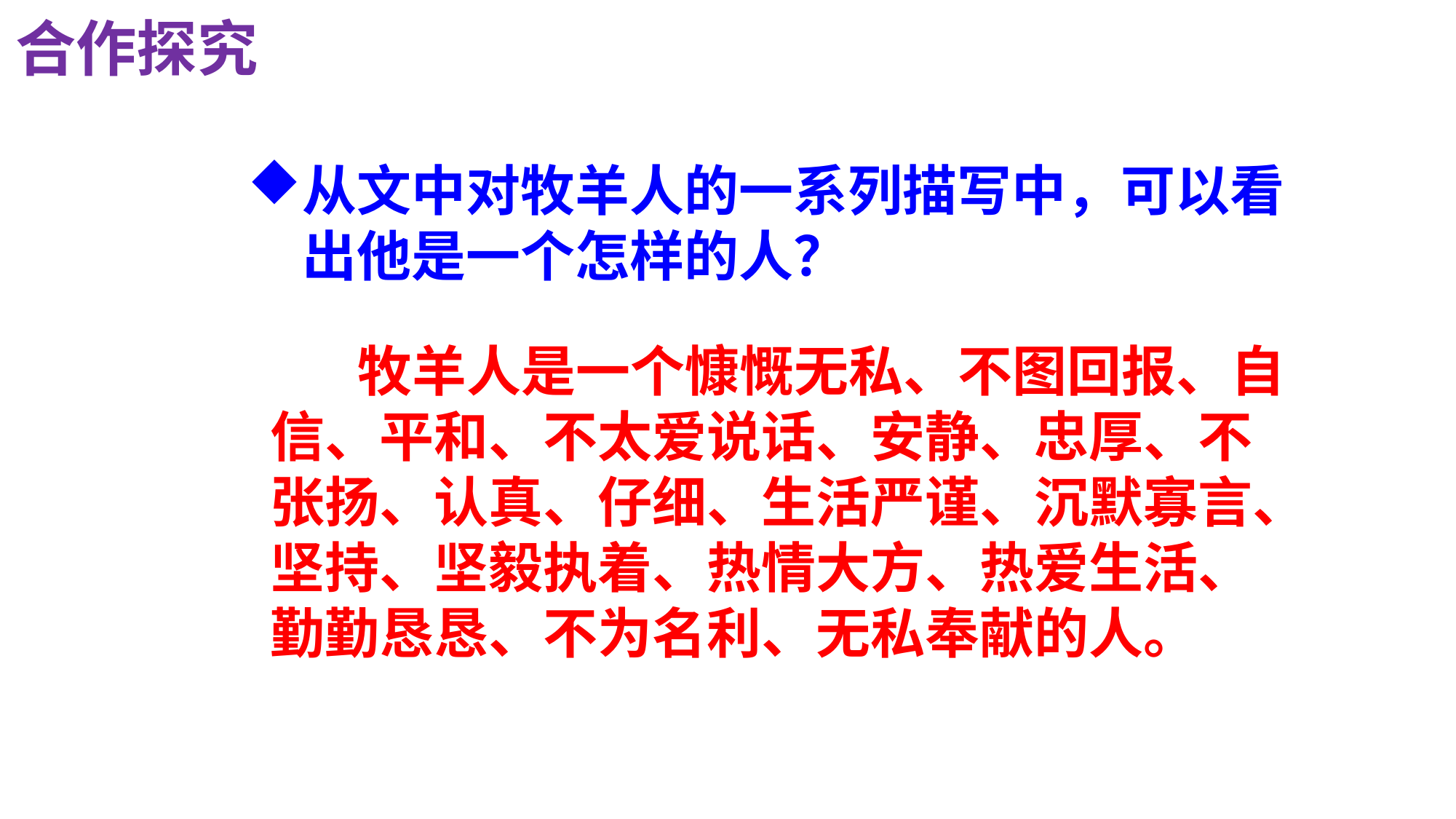

合作探究
从文中对牧羊人的一系列描写中，可以看出他是一个怎样的人？
      牧羊人是一个慷慨无私、不图回报、自信、平和、不太爱说话、安静、忠厚、不张扬、认真、仔细、生活严谨、沉默寡言、坚持、坚毅执着、热情大方、热爱生活、勤勤恳恳、不为名利、无私奉献的人。